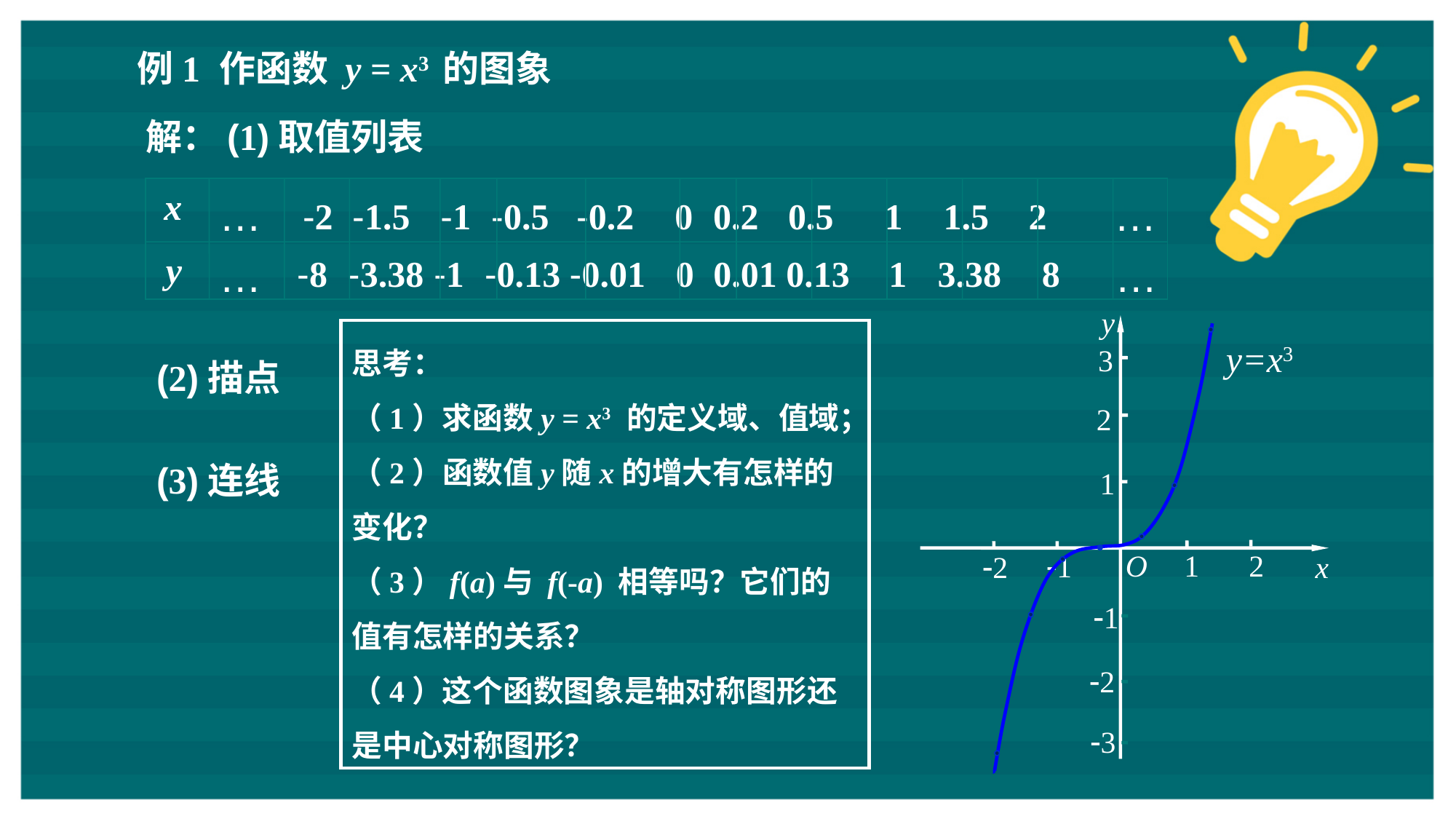

例1 作函数 y = x3 的图象
解：(1)取值列表

x

…
…
-2  -1.5   -1  -0.5   -0.2    0  0.2   0.5     1    1.5    2

y
…
…
-8  -3.38 -1  -0.13 -0.01   0  0.01 0.13    1   3.38    8
y

y=x3
3

2

1

O
1
2
−1
x
−2

−1

−2

−3

思考：
（1）求函数y = x3 的定义域、值域；
（2）函数值y随x的增大有怎样的变化？
（3）f(a)与 f(-a) 相等吗？它们的值有怎样的关系？
（4）这个函数图象是轴对称图形还是中心对称图形？
(2)描点
(3)连线